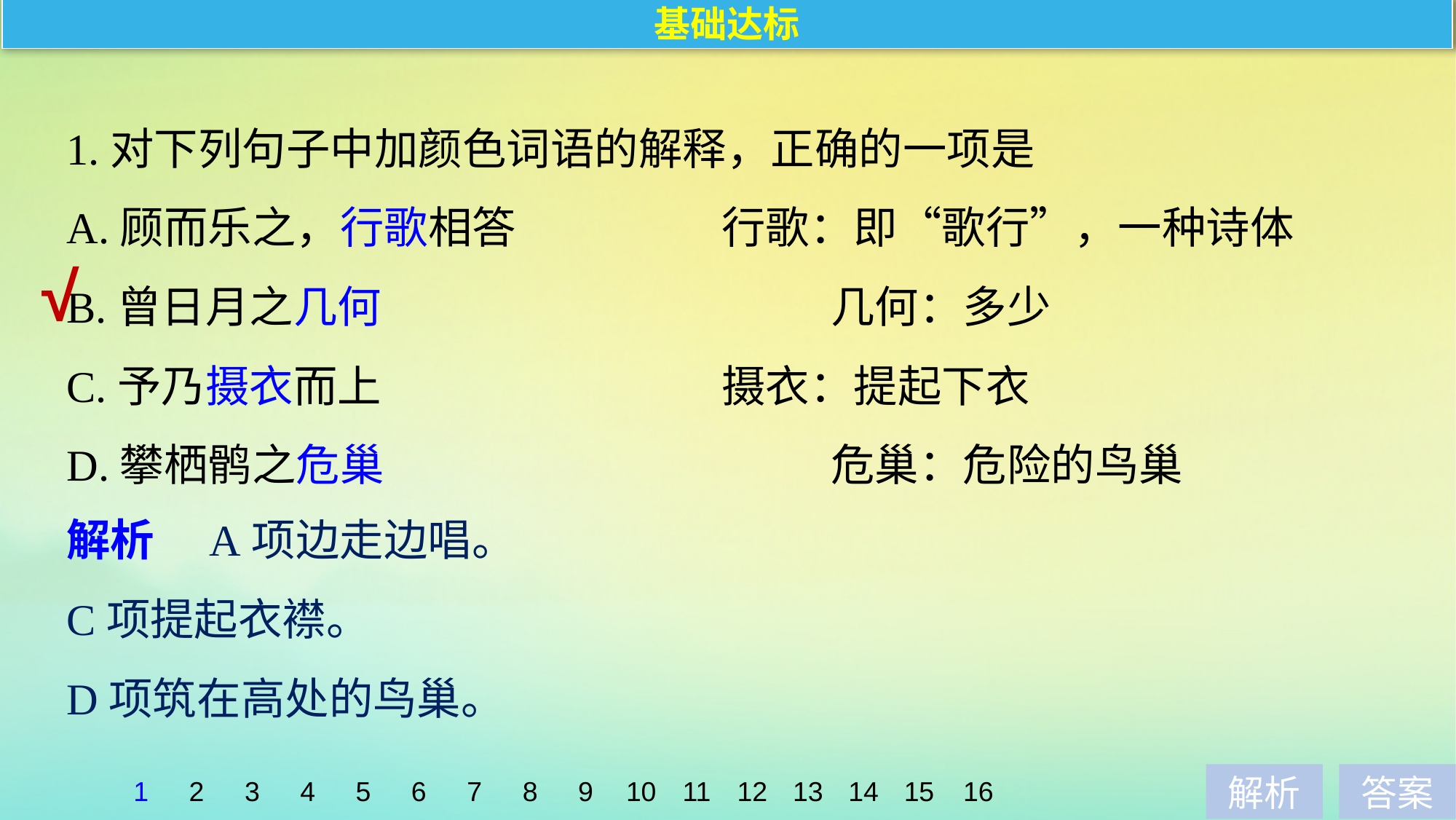

基础达标
1.对下列句子中加颜色词语的解释，正确的一项是
A.顾而乐之，行歌相答　　		行歌：即“歌行”，一种诗体
B.曾日月之几何  				几何：多少
C.予乃摄衣而上  			摄衣：提起下衣
D.攀栖鹘之危巢  				危巢：危险的鸟巢
√
解析　A项边走边唱。
C项提起衣襟。
D项筑在高处的鸟巢。
1
2
3
4
5
6
7
8
9
10
11
12
13
14
15
16
解析
答案